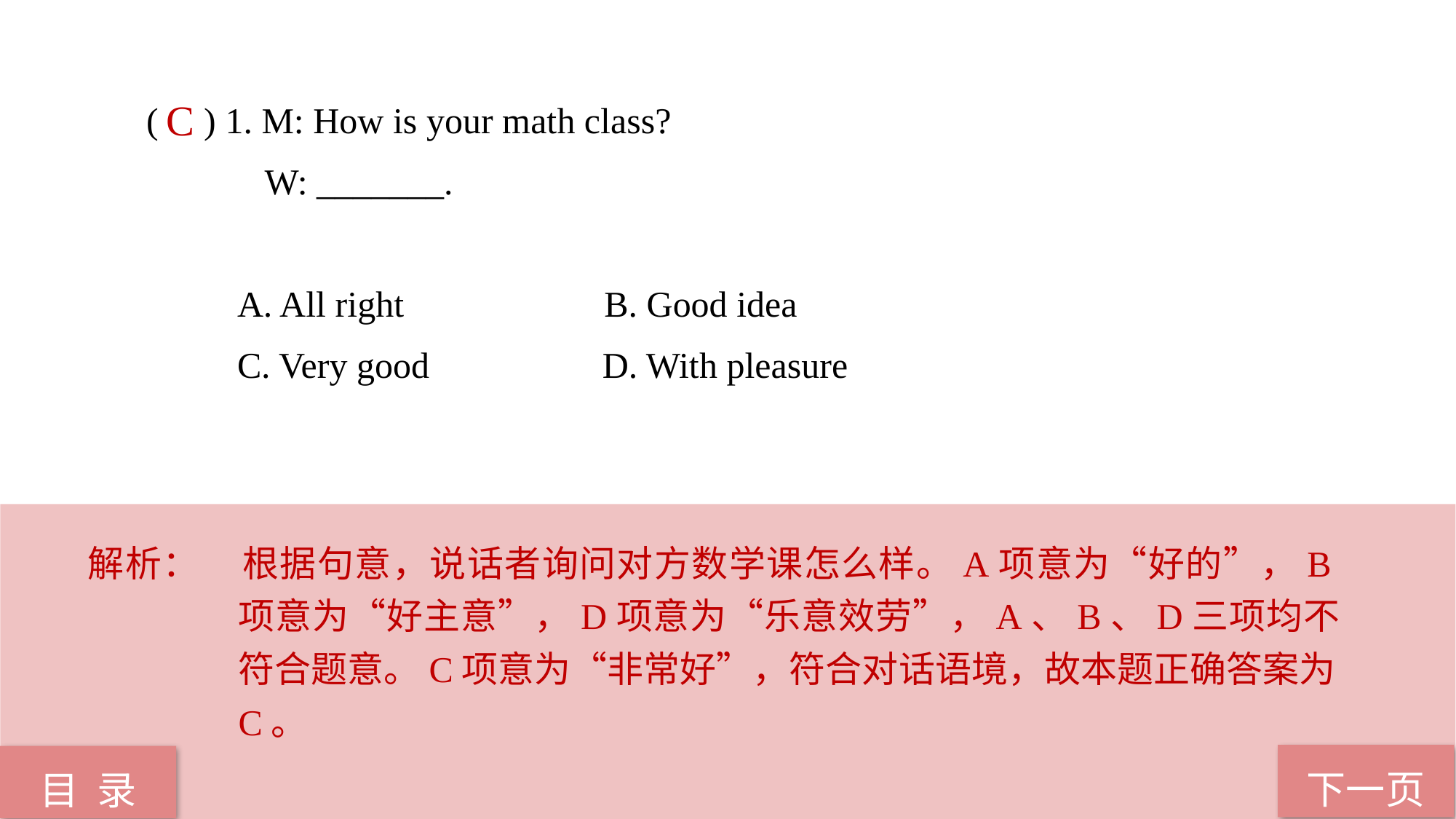

(     ) 1. M: How is your math class?
             W: _______.

          A. All right                      B. Good idea
          C. Very good                   D. With pleasure
C
解析：	根据句意，说话者询问对方数学课怎么样。A项意为“好的”，B项意为“好主意”，D项意为“乐意效劳”，A、B、D三项均不符合题意。C项意为“非常好”，符合对话语境，故本题正确答案为C。